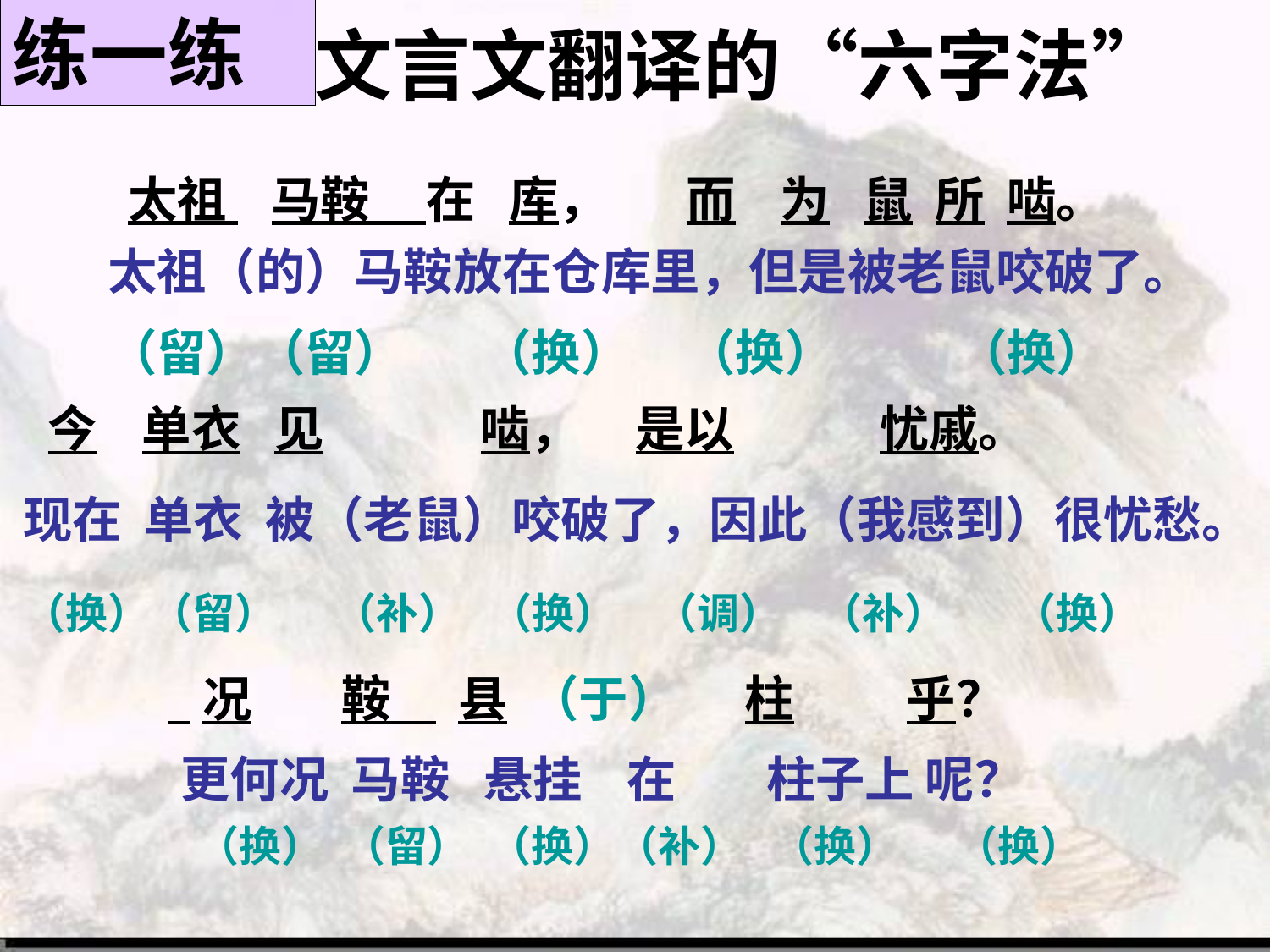

练一练
# 文言文翻译的“六字法”

太祖    马鞍     在   库，       而    为   鼠  所  啮。
太祖（的）马鞍放在仓库里，但是被老鼠咬破了。
（留）（留）       （换）     （换）           （换）
今    单衣   见              啮，     是以             忧戚。
现在  单衣  被（老鼠）咬破了，因此（我感到）很忧愁。
（换）（留）      （补）   （换）    （调）    （补）       （换）
  况        鞍      县  （于）      柱          乎？
     更何况  马鞍   悬挂    在        柱子上 呢？
（换）  （留）  （换）（补）   （换）      （换）